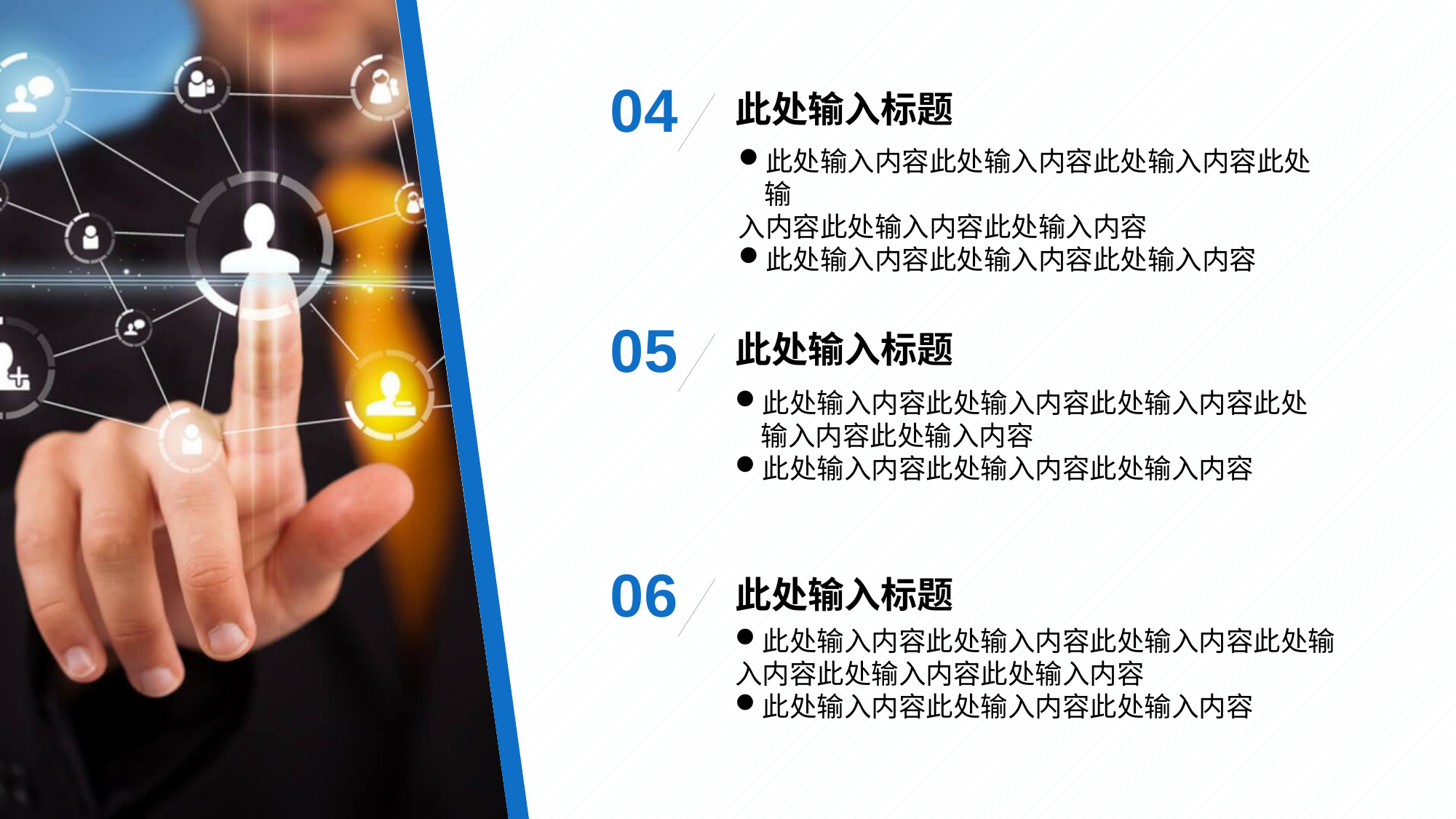

04
此处输入标题
此处输入内容此处输入内容此处输入内容此处输
入内容此处输入内容此处输入内容
此处输入内容此处输入内容此处输入内容
05
此处输入标题
此处输入内容此处输入内容此处输入内容此处输入内容此处输入内容
此处输入内容此处输入内容此处输入内容
06
此处输入标题
此处输入内容此处输入内容此处输入内容此处输
入内容此处输入内容此处输入内容
此处输入内容此处输入内容此处输入内容